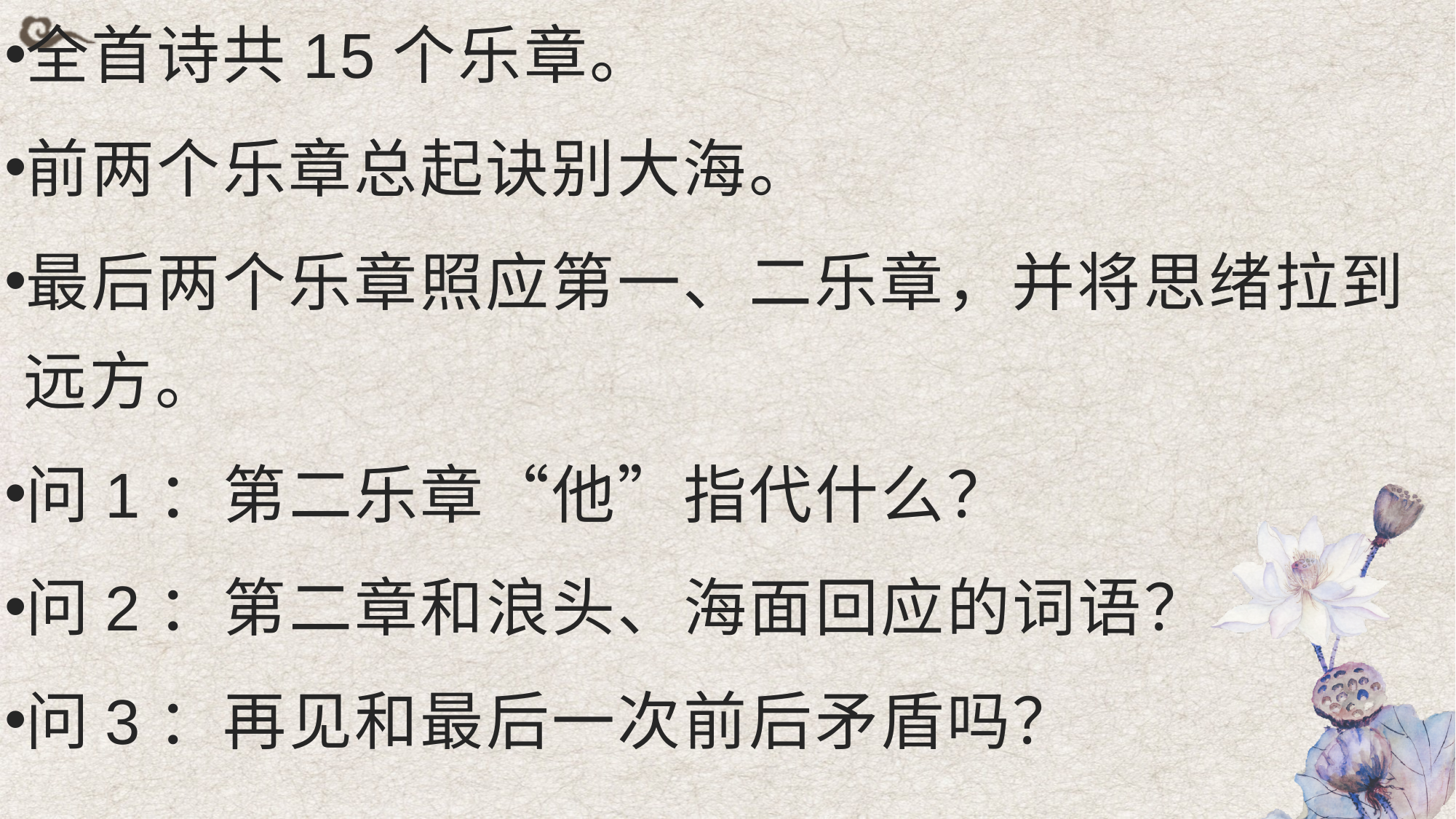

全首诗共15个乐章。
前两个乐章总起诀别大海。
最后两个乐章照应第一、二乐章，并将思绪拉到远方。
问1：第二乐章“他”指代什么？
问2：第二章和浪头、海面回应的词语？
问3：再见和最后一次前后矛盾吗？
#